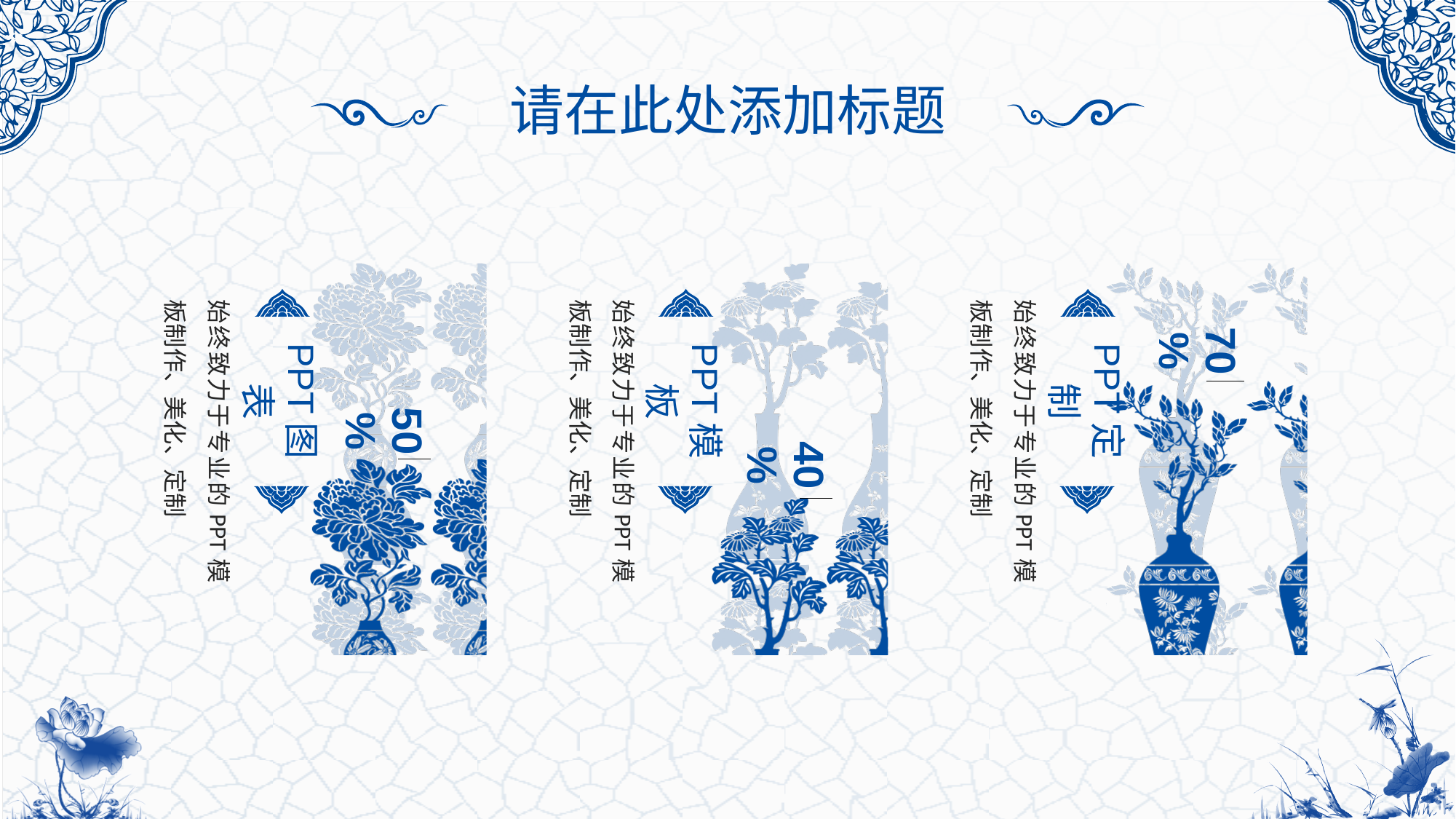

请在此处添加标题

### Chart

| Category | 辅助 | 数据 |
|---|---|---|
| 类别 1 | 1.0 | 0.5 |

### Chart

| Category | 辅助 | 数据 |
|---|---|---|
| 类别 1 | 1.0 | 0.4 |

### Chart

| Category | 辅助 | 数据 |
|---|---|---|
| 类别 1 | 1.0 | 0.7 |
始终致力于专业的PPT模板制作、美化、定制

始终致力于专业的PPT模板制作、美化、定制

始终致力于专业的PPT模板制作、美化、定制

PPT图表
PPT模板
PPT定制